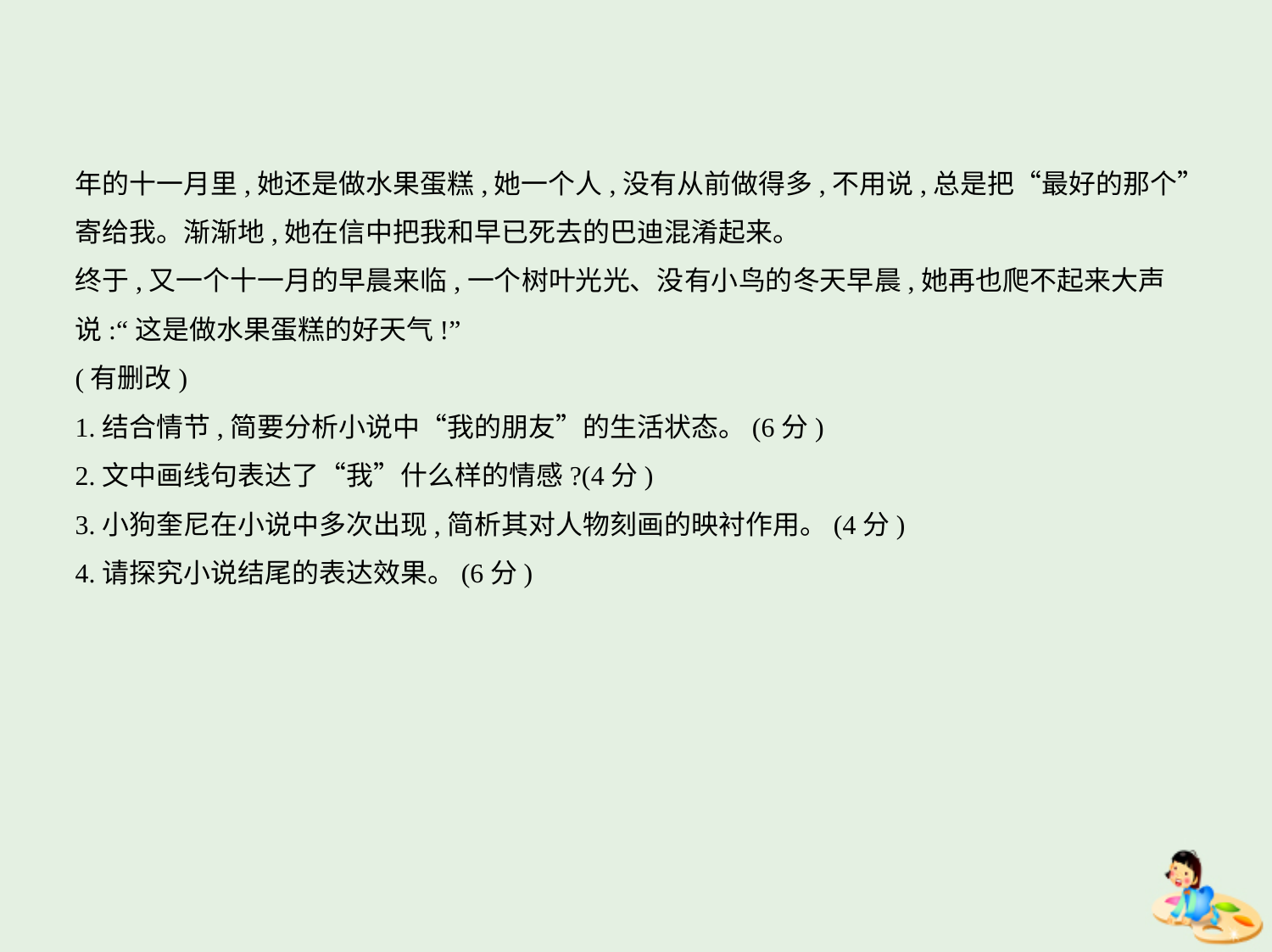

年的十一月里,她还是做水果蛋糕,她一个人,没有从前做得多,不用说,总是把“最好的那个”
寄给我。渐渐地,她在信中把我和早已死去的巴迪混淆起来。
终于,又一个十一月的早晨来临,一个树叶光光、没有小鸟的冬天早晨,她再也爬不起来大声
说:“这是做水果蛋糕的好天气!”
(有删改)
1.结合情节,简要分析小说中“我的朋友”的生活状态。(6分)
2.文中画线句表达了“我”什么样的情感?(4分)
3.小狗奎尼在小说中多次出现,简析其对人物刻画的映衬作用。(4分)
4.请探究小说结尾的表达效果。(6分)